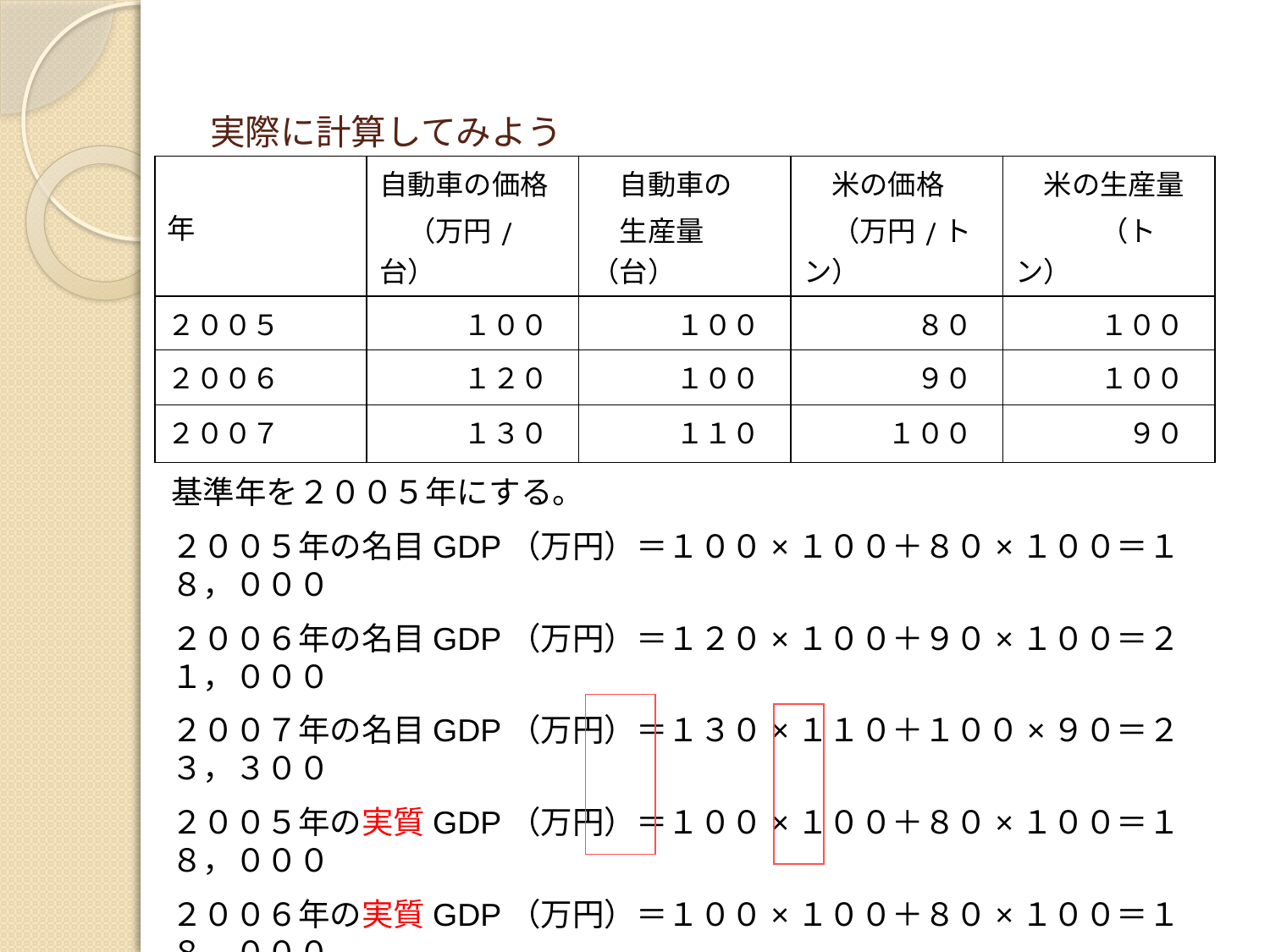

# 実際に計算してみよう
| 年 | 自動車の価格 　（万円/台） | 自動車の 　生産量（台） | 米の価格 　（万円/トン） | 米の生産量 　　　（トン） |
| --- | --- | --- | --- | --- |
| ２００５ | １００ | １００ | ８０ | １００ |
| ２００６ | １２０ | １００ | ９０ | １００ |
| ２００７ | １３０ | １１０ | １００ | ９０ |

基準年を２００５年にする。
２００５年の名目GDP（万円）＝１００×１００＋８０×１００＝１８，０００
２００６年の名目GDP（万円）＝１２０×１００＋９０×１００＝２１，０００
２００７年の名目GDP（万円）＝１３０×１１０＋１００×９０＝２３，３００
２００５年の実質GDP（万円）＝１００×１００＋８０×１００＝１８，０００
２００６年の実質GDP（万円）＝１００×１００＋８０×１００＝１８，０００
２００７年の実質GDP（万円）＝１００×１１０＋８０×９０＝１８，２００